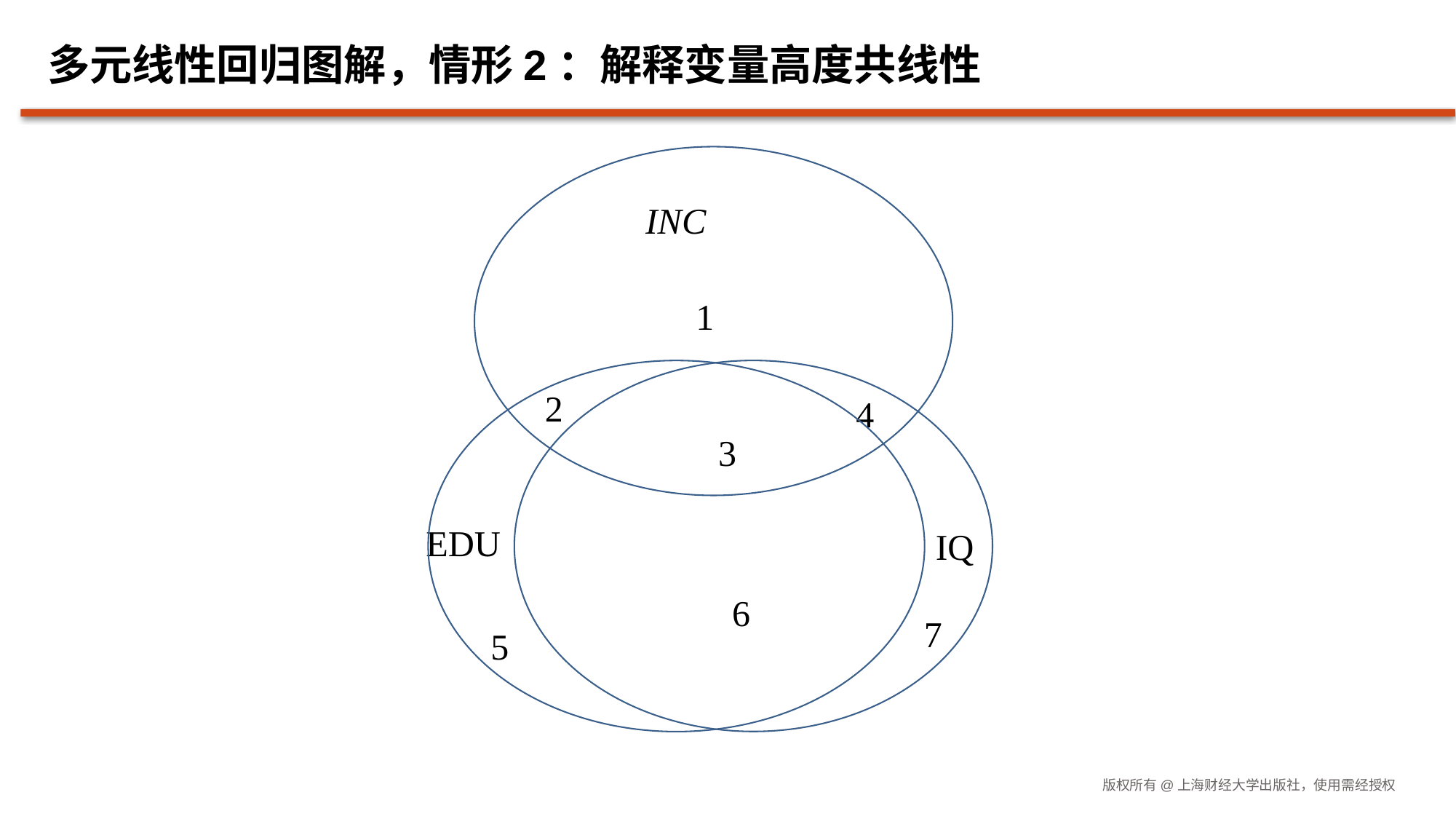

# 多元线性回归图解，情形2：解释变量高度共线性

INC
1

2
3
EDU
IQ
6

4
7
5
版权所有@上海财经大学出版社，使用需经授权